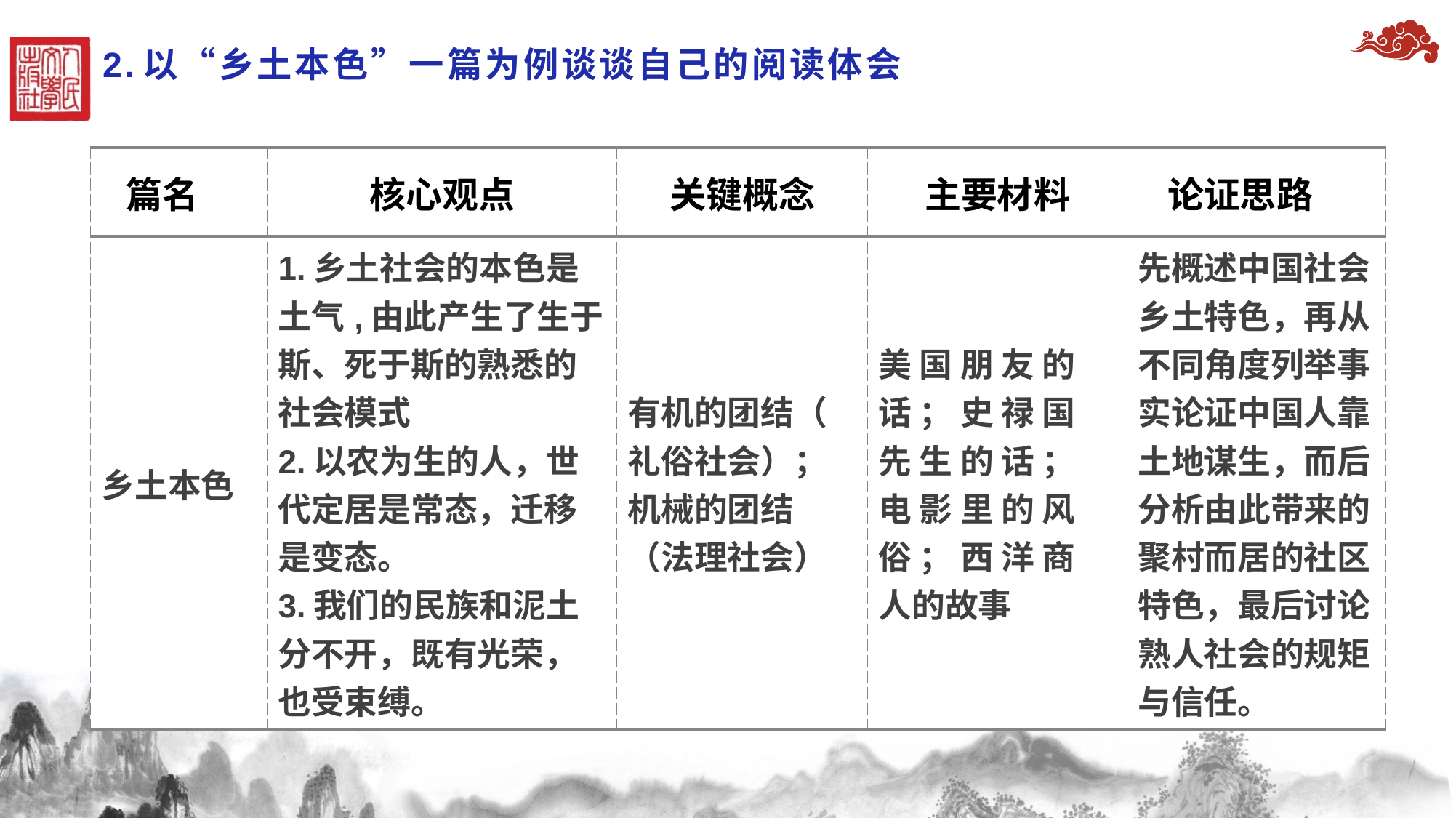

# 2.以“乡土本色”一篇为例谈谈自己的阅读体会
| 篇名 | 核心观点 | 关键概念 | 主要材料 | 论证思路 |
| --- | --- | --- | --- | --- |
| 乡土本色 | 1.乡土社会的本色是土气,由此产生了生于斯、死于斯的熟悉的社会模式 2.以农为生的人，世代定居是常态，迁移是变态。 3.我们的民族和泥土分不开，既有光荣，也受束缚。 | 有机的团结（ 礼俗社会）；机械的团结（法理社会） | 美 国 朋 友 的 话 ； 史 禄 国 先 生 的 话 ； 电 影 里 的 风 俗 ； 西 洋 商 人的故事 | 先概述中国社会 乡土特色，再从 不同角度列举事 实论证中国人靠 土地谋生，而后 分析由此带来的 聚村而居的社区 特色，最后讨论 熟人社会的规矩 与信任。 |